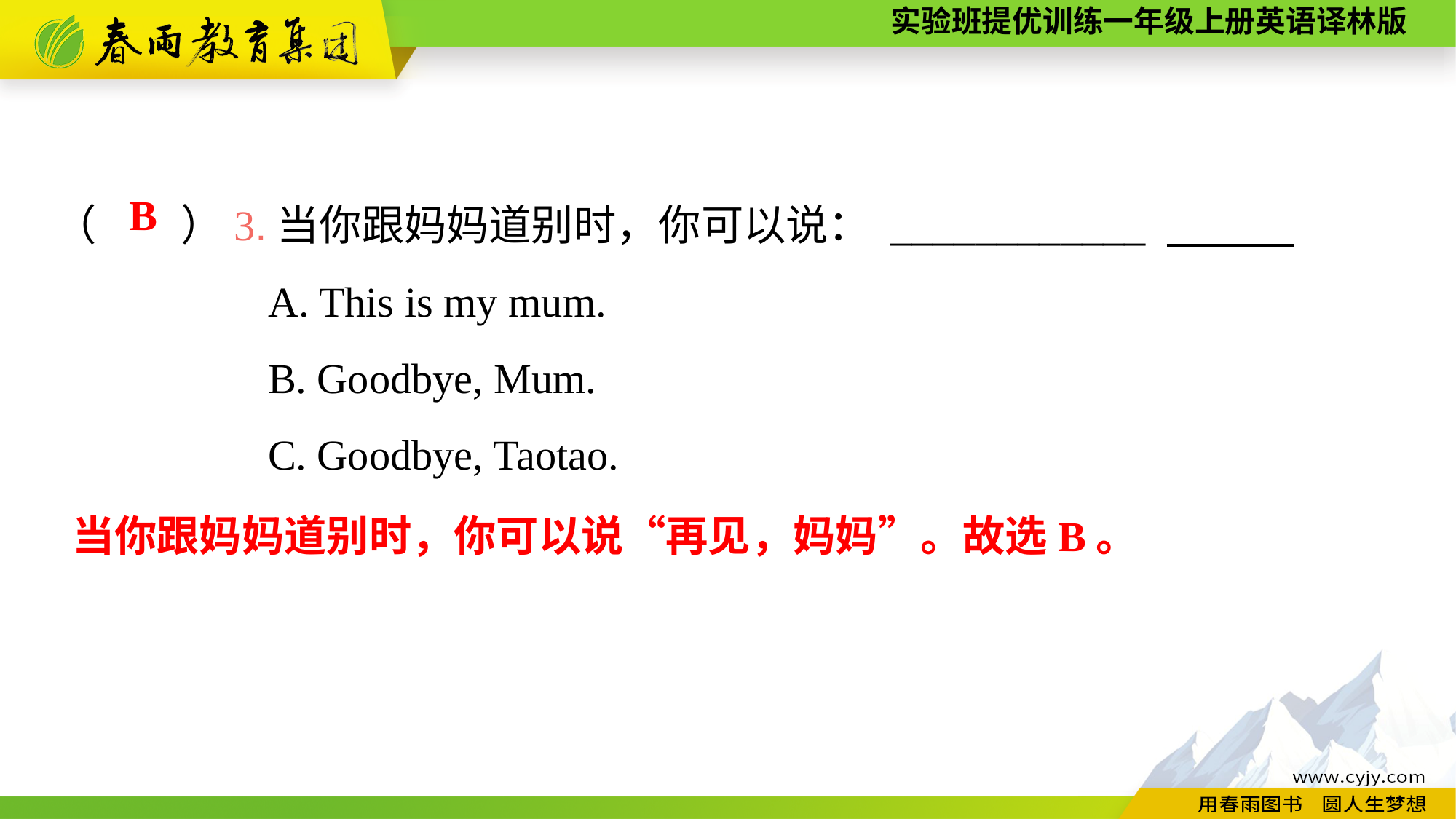

（　　）3.当你跟妈妈道别时，你可以说： ____________
A. This is my mum.
B. Goodbye, Mum.
C. Goodbye, Taotao.
B
当你跟妈妈道别时，你可以说“再见，妈妈”。故选B。